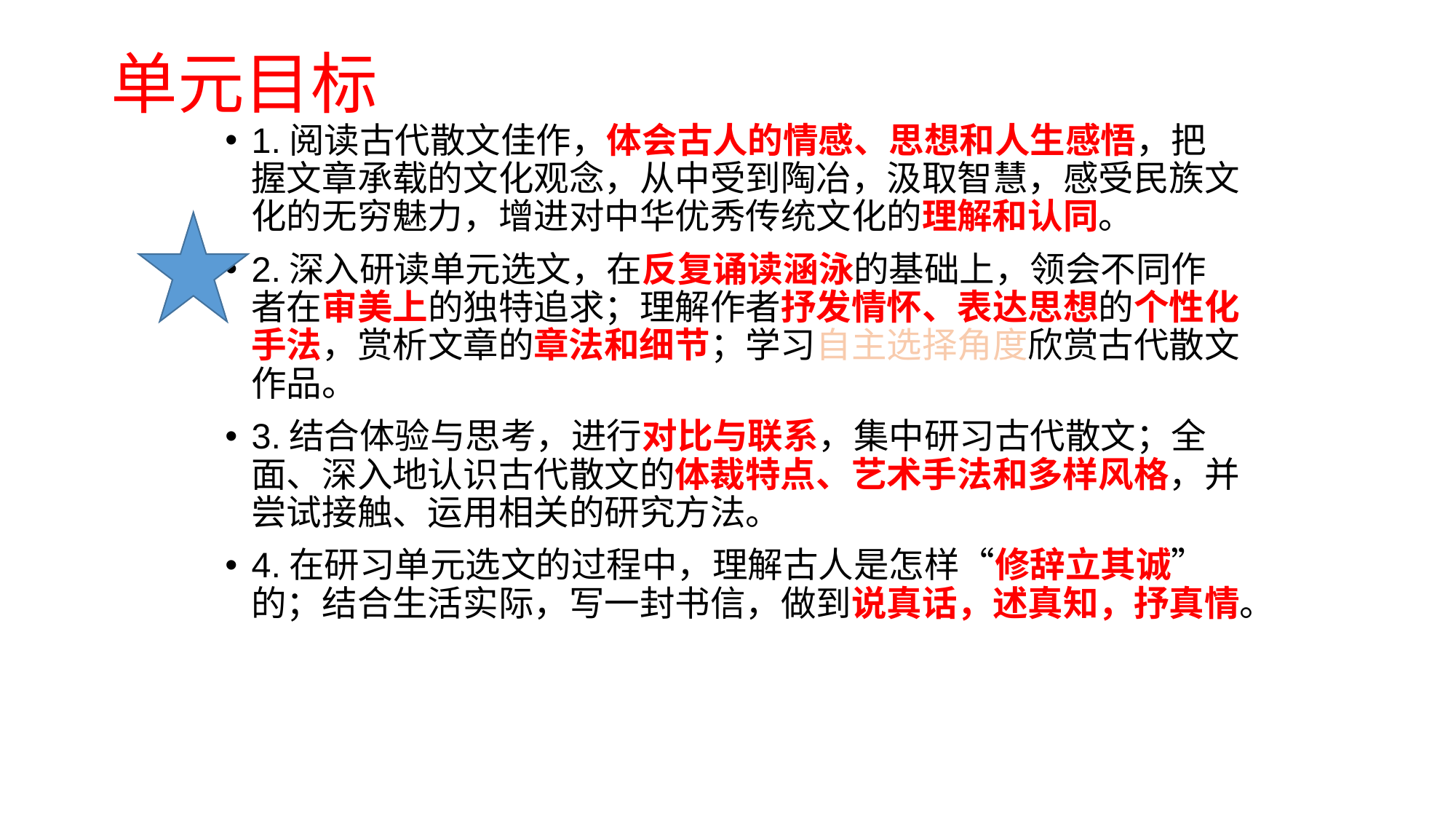

# 单元目标
1.阅读古代散文佳作，体会古人的情感、思想和人生感悟，把握文章承载的文化观念，从中受到陶冶，汲取智慧，感受民族文化的无穷魅力，增进对中华优秀传统文化的理解和认同。
2.深入研读单元选文，在反复诵读涵泳的基础上，领会不同作者在审美上的独特追求；理解作者抒发情怀、表达思想的个性化手法，赏析文章的章法和细节；学习自主选择角度欣赏古代散文作品。
3.结合体验与思考，进行对比与联系，集中研习古代散文；全面、深入地认识古代散文的体裁特点、艺术手法和多样风格，并尝试接触、运用相关的研究方法。
4.在研习单元选文的过程中，理解古人是怎样“修辞立其诚”的；结合生活实际，写一封书信，做到说真话，述真知，抒真情。